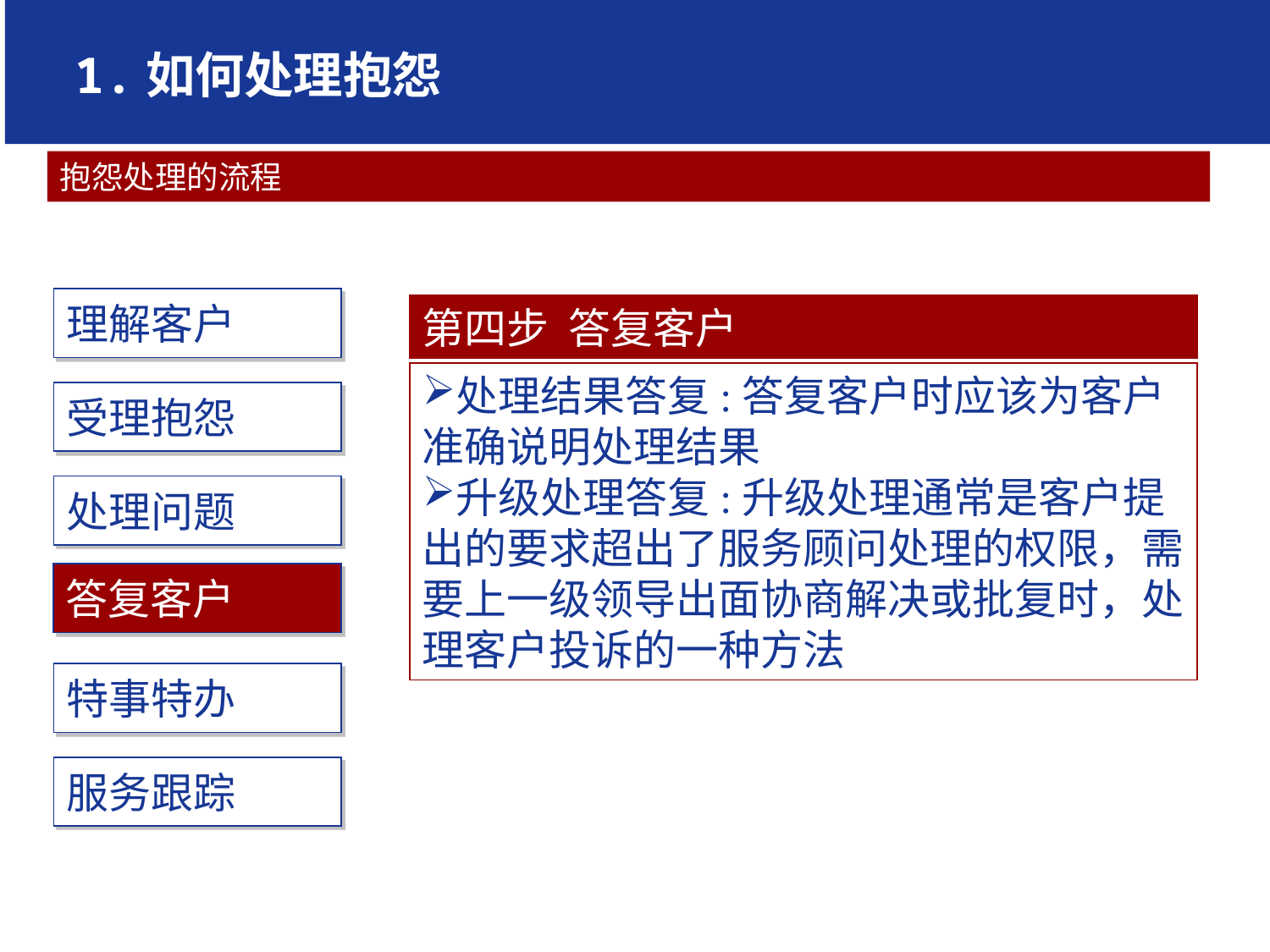

1.如何处理抱怨
抱怨处理的流程
理解客户
第四步  答复客户
处理结果答复:答复客户时应该为客户准确说明处理结果
升级处理答复:升级处理通常是客户提出的要求超出了服务顾问处理的权限，需要上一级领导出面协商解决或批复时，处理客户投诉的一种方法
受理抱怨
处理问题
答复客户
特事特办
服务跟踪